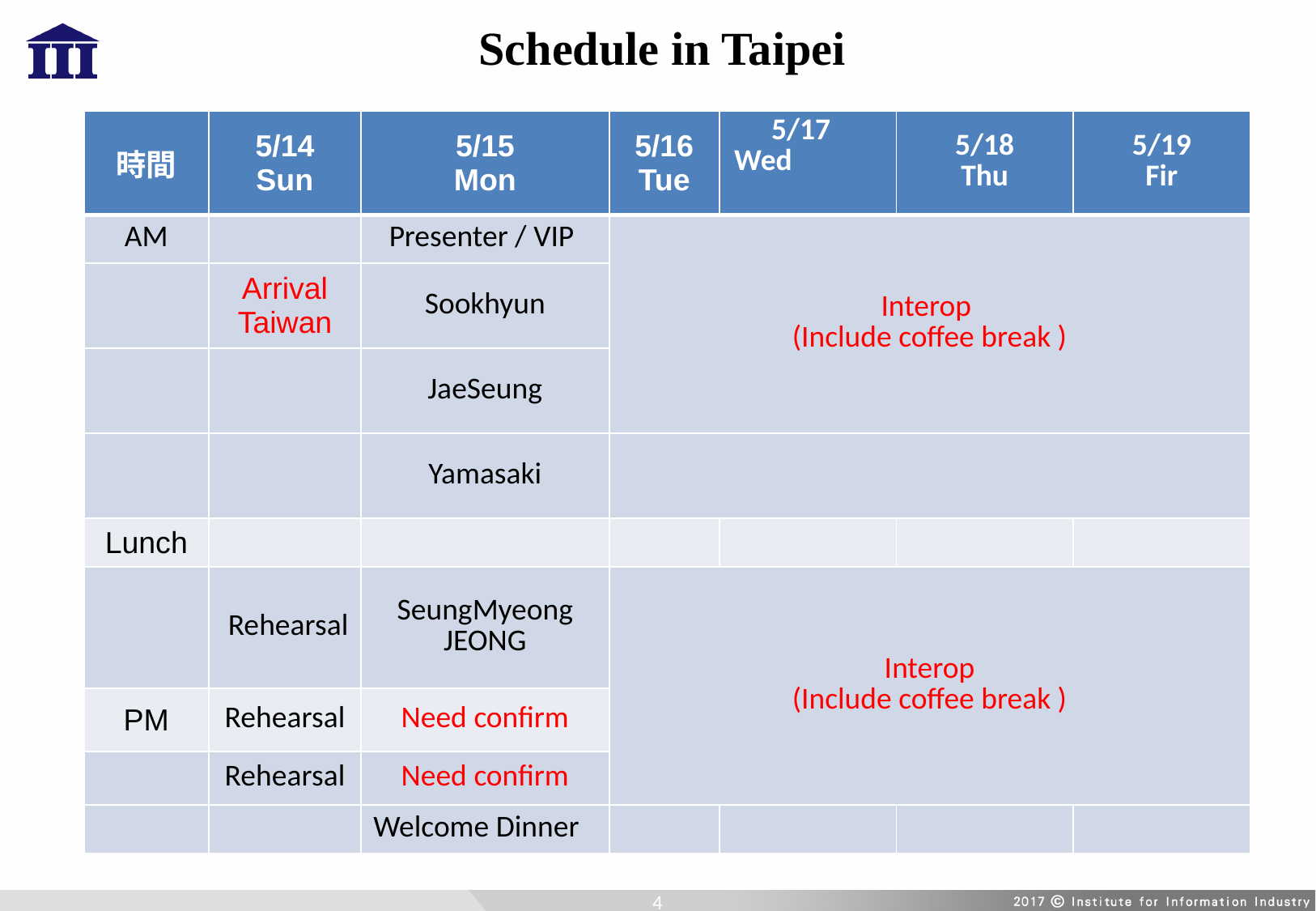

Schedule in Taipei
| 時間 | 5/14 Sun | 5/15 Mon | 5/16 Tue | 5/17 Wed | 5/18 Thu | 5/19 Fir |
| --- | --- | --- | --- | --- | --- | --- |
| AM |  | Presenter / VIP | Interop (Include coffee break ) |  |  |  |
|  | Arrival Taiwan | Sookhyun |  |  |  |  |
|  |  | JaeSeung |  |  |  |  |
|  |  | Yamasaki |  |  |  |  |
| Lunch |  |  |  |  |  |  |
|  | Rehearsal | SeungMyeong JEONG | Interop (Include coffee break ) |  |  |  |
| PM | Rehearsal | Need confirm |  |  |  |  |
|  | Rehearsal | Need confirm |  |  |  |  |
|  |  | Welcome Dinner |  |  |  |  |
4